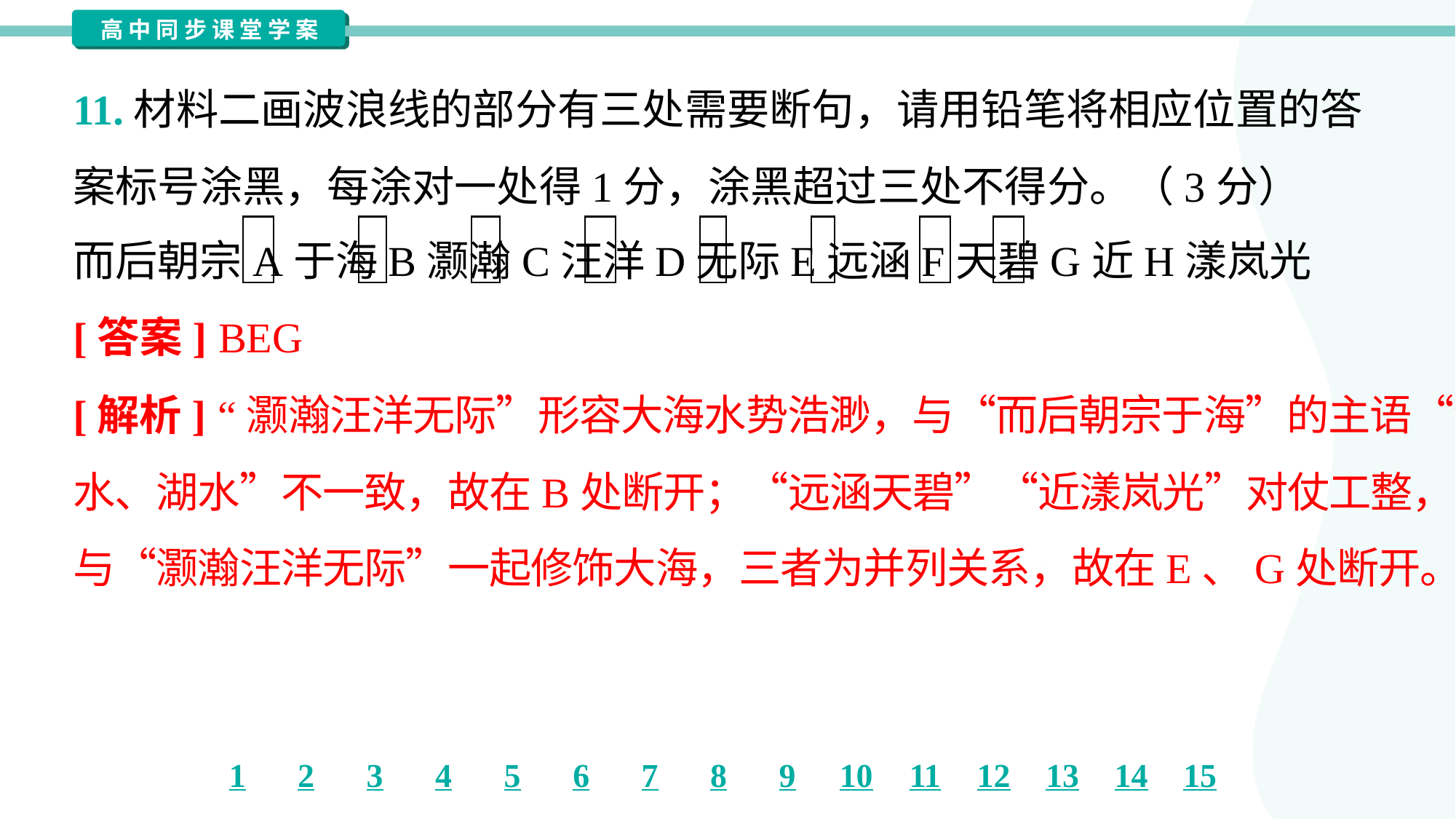

11.材料二画波浪线的部分有三处需要断句，请用铅笔将相应位置的答
案标号涂黑，每涂对一处得1分，涂黑超过三处不得分。（3分）
而后朝宗A于海B灏瀚C汪洋D无际E远涵F天碧G近H漾岚光

[答案] BEG
[解析] “灏瀚汪洋无际”形容大海水势浩渺，与“而后朝宗于海”的主语“江
水、湖水”不一致，故在B处断开；“远涵天碧”“近漾岚光”对仗工整，且
与“灏瀚汪洋无际”一起修饰大海，三者为并列关系，故在E、G处断开。